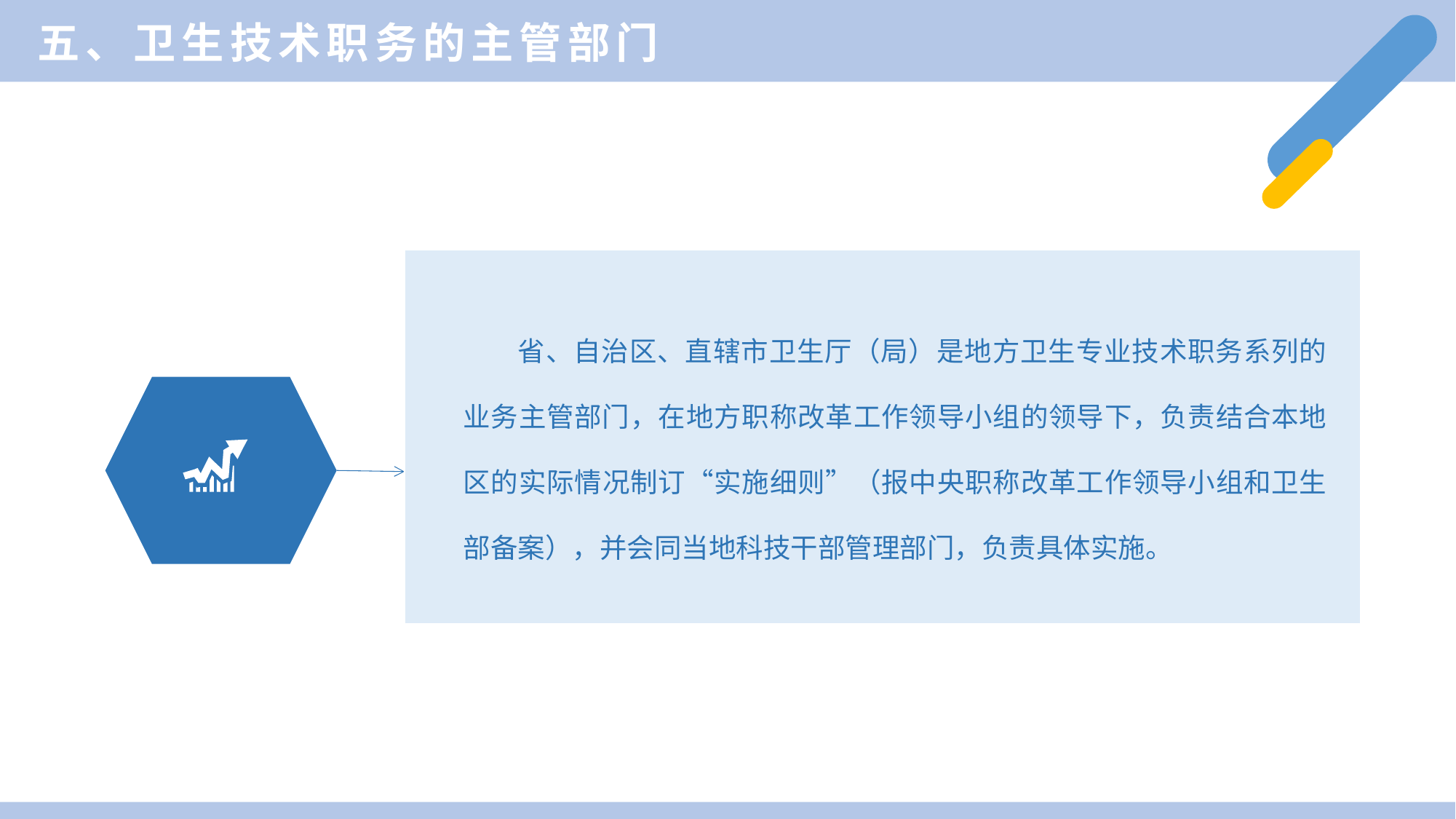

五、卫生技术职务的主管部门

省、自治区、直辖市卫生厅（局）是地方卫生专业技术职务系列的业务主管部门，在地方职称改革工作领导小组的领导下，负责结合本地区的实际情况制订“实施细则”（报中央职称改革工作领导小组和卫生部备案），并会同当地科技干部管理部门，负责具体实施。